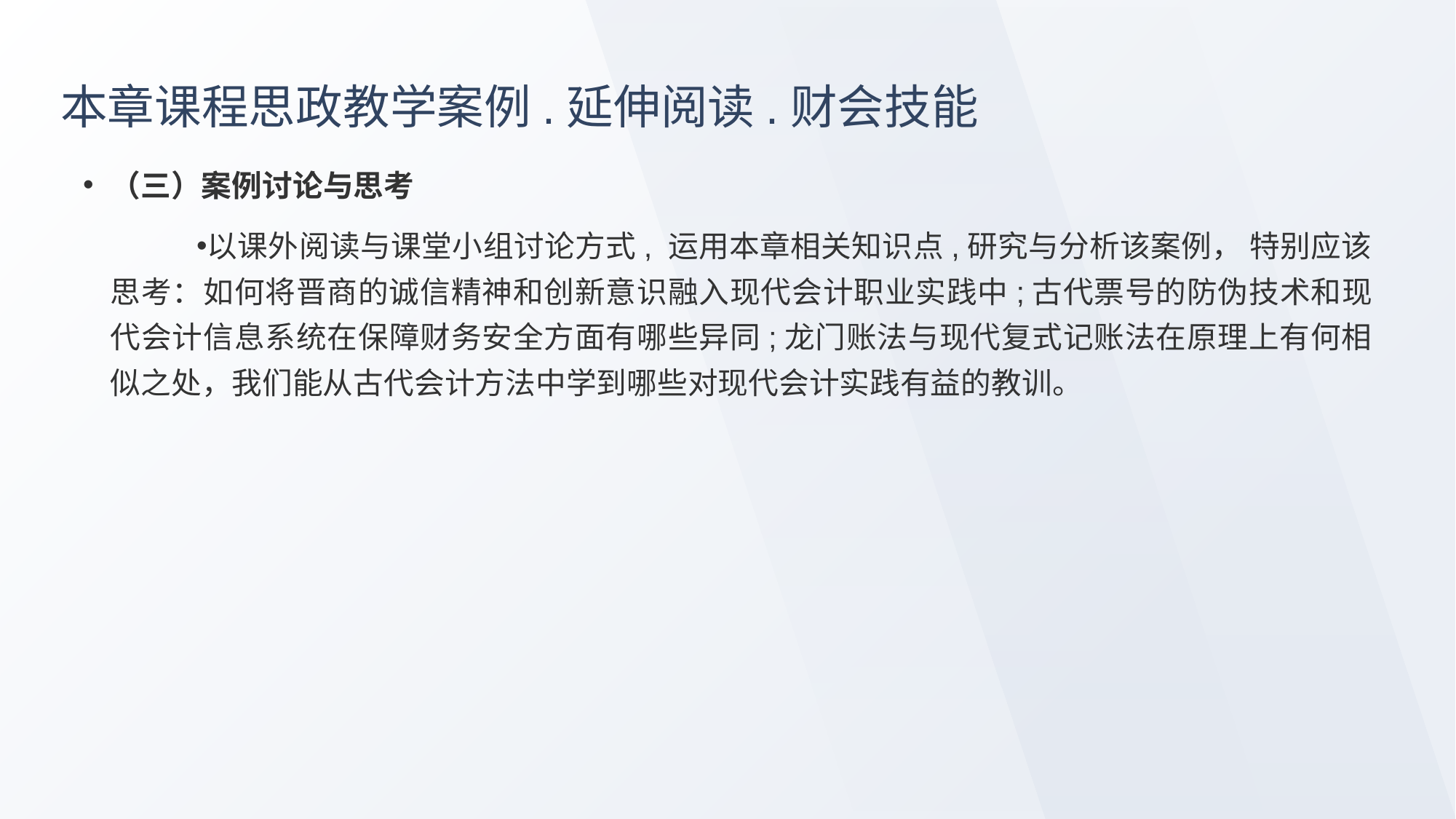

# 本章课程思政教学案例.延伸阅读.财会技能
（三）案例讨论与思考
以课外阅读与课堂小组讨论方式, 运用本章相关知识点,研究与分析该案例， 特别应该思考：如何将晋商的诚信精神和创新意识融入现代会计职业实践中;古代票号的防伪技术和现代会计信息系统在保障财务安全方面有哪些异同;龙门账法与现代复式记账法在原理上有何相似之处，我们能从古代会计方法中学到哪些对现代会计实践有益的教训。